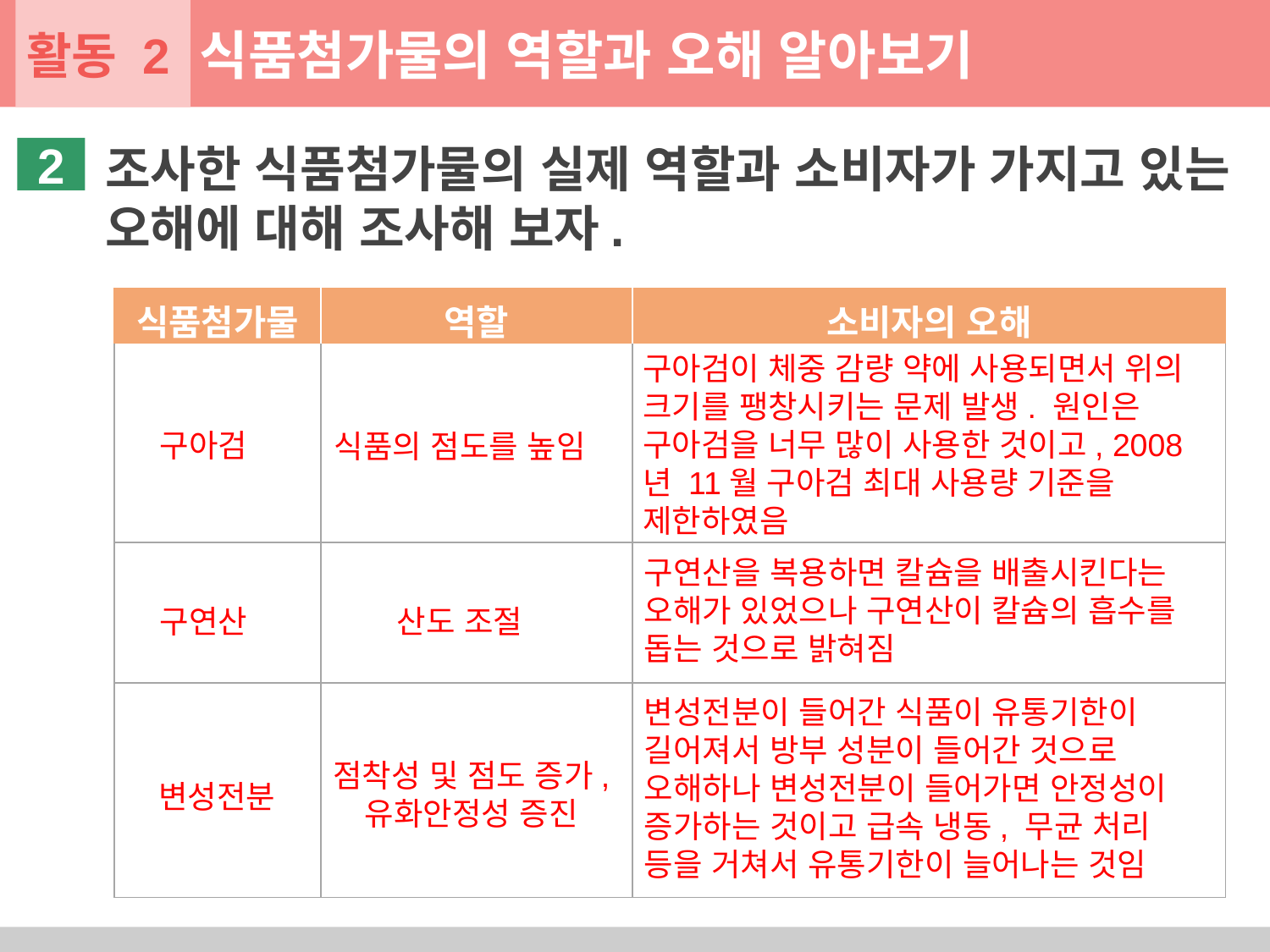

활동 2
식품첨가물의 역할과 오해 알아보기
조사한 식품첨가물의 실제 역할과 소비자가 가지고 있는 오해에 대해 조사해 보자.
2
| 식품첨가물 | 역할 | 소비자의 오해 |
| --- | --- | --- |
|  |  |  |
|  |  |  |
|  |  |  |
구아검이 체중 감량 약에 사용되면서 위의 크기를 팽창시키는 문제 발생. 원인은 구아검을 너무 많이 사용한 것이고, 2008년 11월 구아검 최대 사용량 기준을 제한하였음
구아검
식품의 점도를 높임
구연산을 복용하면 칼슘을 배출시킨다는 오해가 있었으나 구연산이 칼슘의 흡수를 돕는 것으로 밝혀짐
구연산
산도 조절
변성전분이 들어간 식품이 유통기한이 길어져서 방부 성분이 들어간 것으로 오해하나 변성전분이 들어가면 안정성이 증가하는 것이고 급속 냉동, 무균 처리 등을 거쳐서 유통기한이 늘어나는 것임
점착성 및 점도 증가,
유화안정성 증진
변성전분